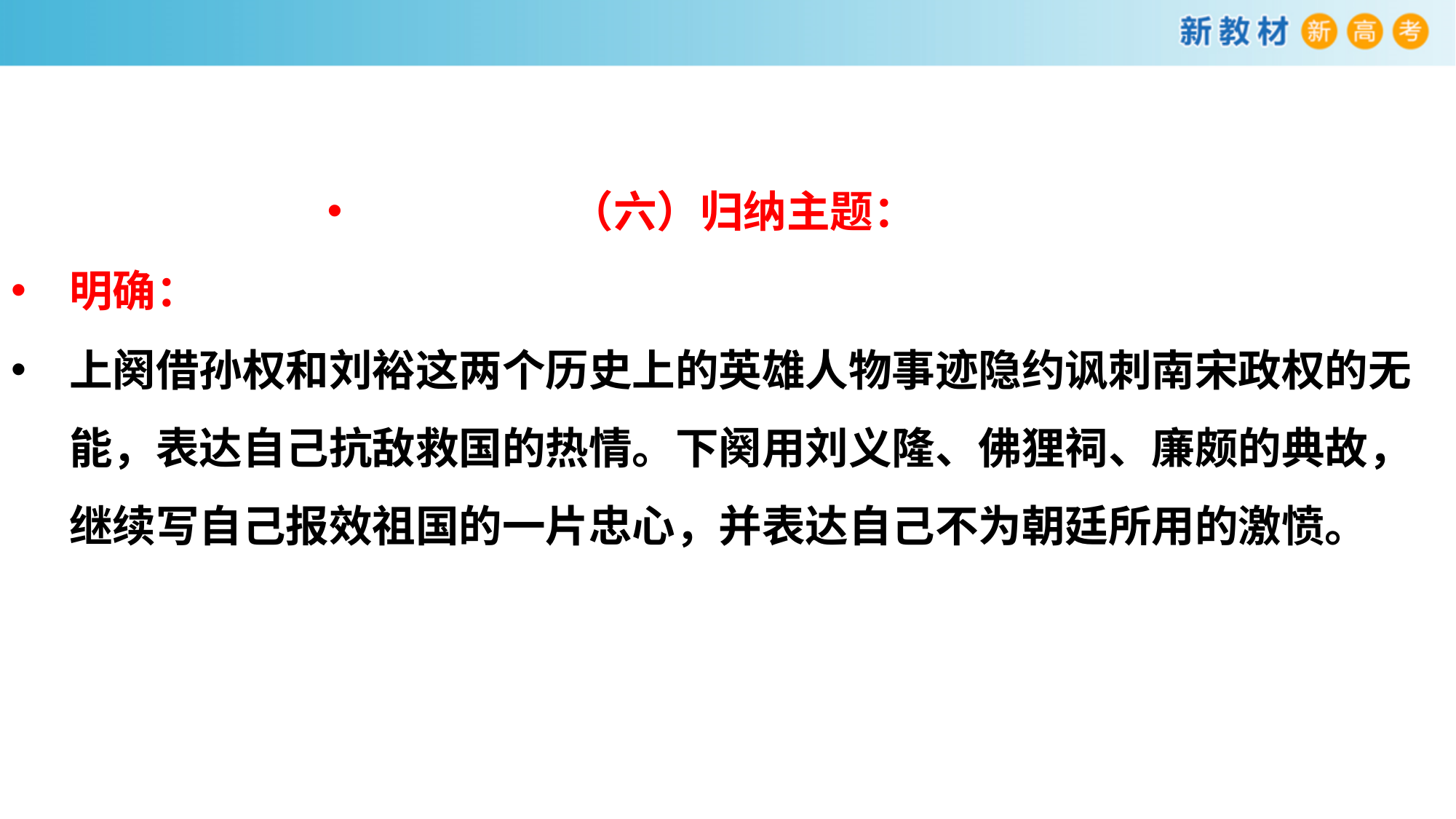

（六）归纳主题：
明确：
上阕借孙权和刘裕这两个历史上的英雄人物事迹隐约讽刺南宋政权的无能，表达自己抗敌救国的热情。下阕用刘义隆、佛狸祠、廉颇的典故，继续写自己报效祖国的一片忠心，并表达自己不为朝廷所用的激愤。